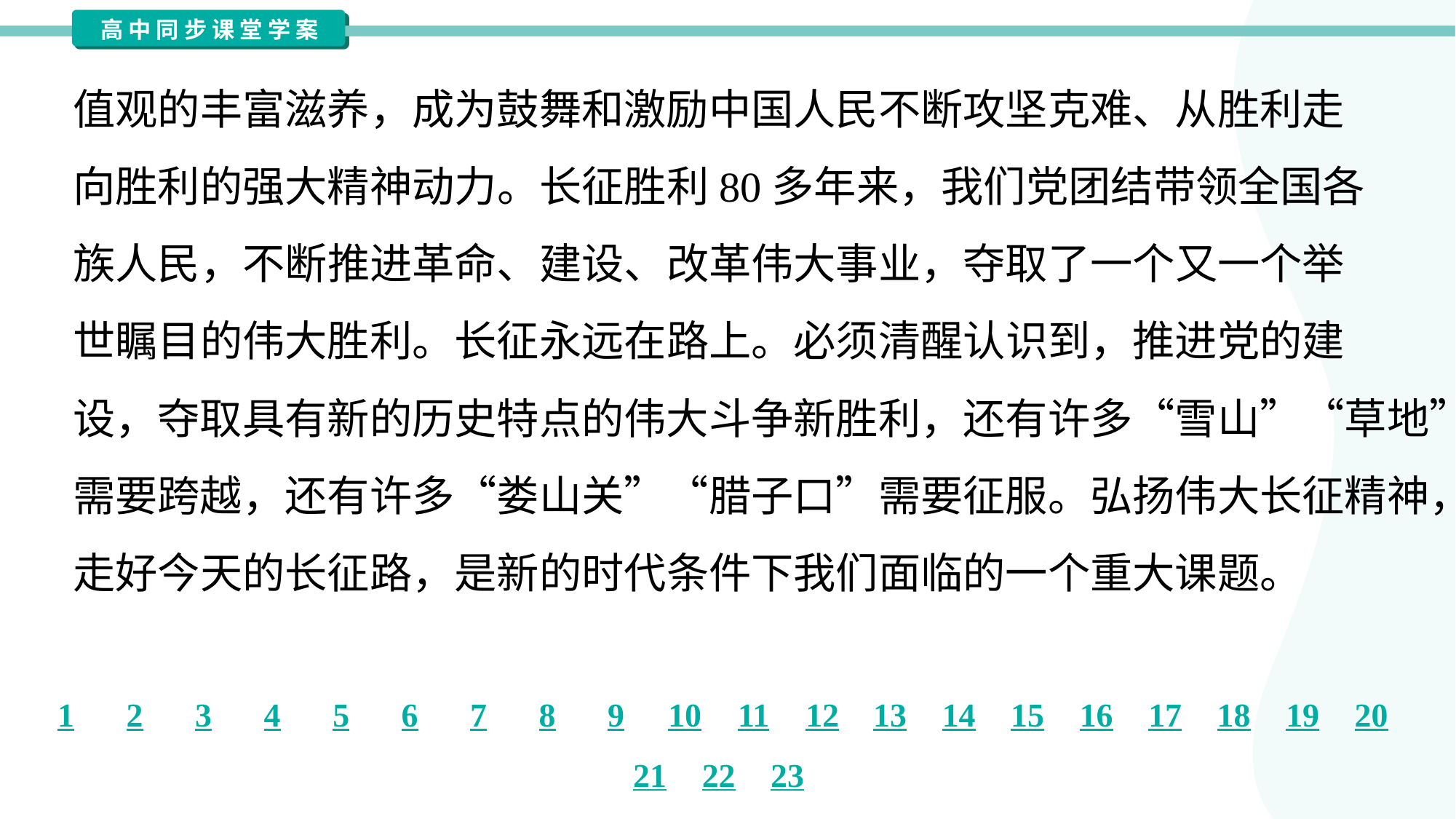

值观的丰富滋养，成为鼓舞和激励中国人民不断攻坚克难、从胜利走
向胜利的强大精神动力。长征胜利80多年来，我们党团结带领全国各
族人民，不断推进革命、建设、改革伟大事业，夺取了一个又一个举
世瞩目的伟大胜利。长征永远在路上。必须清醒认识到，推进党的建
设，夺取具有新的历史特点的伟大斗争新胜利，还有许多“雪山”“草地”
需要跨越，还有许多“娄山关”“腊子口”需要征服。弘扬伟大长征精神，
走好今天的长征路，是新的时代条件下我们面临的一个重大课题。